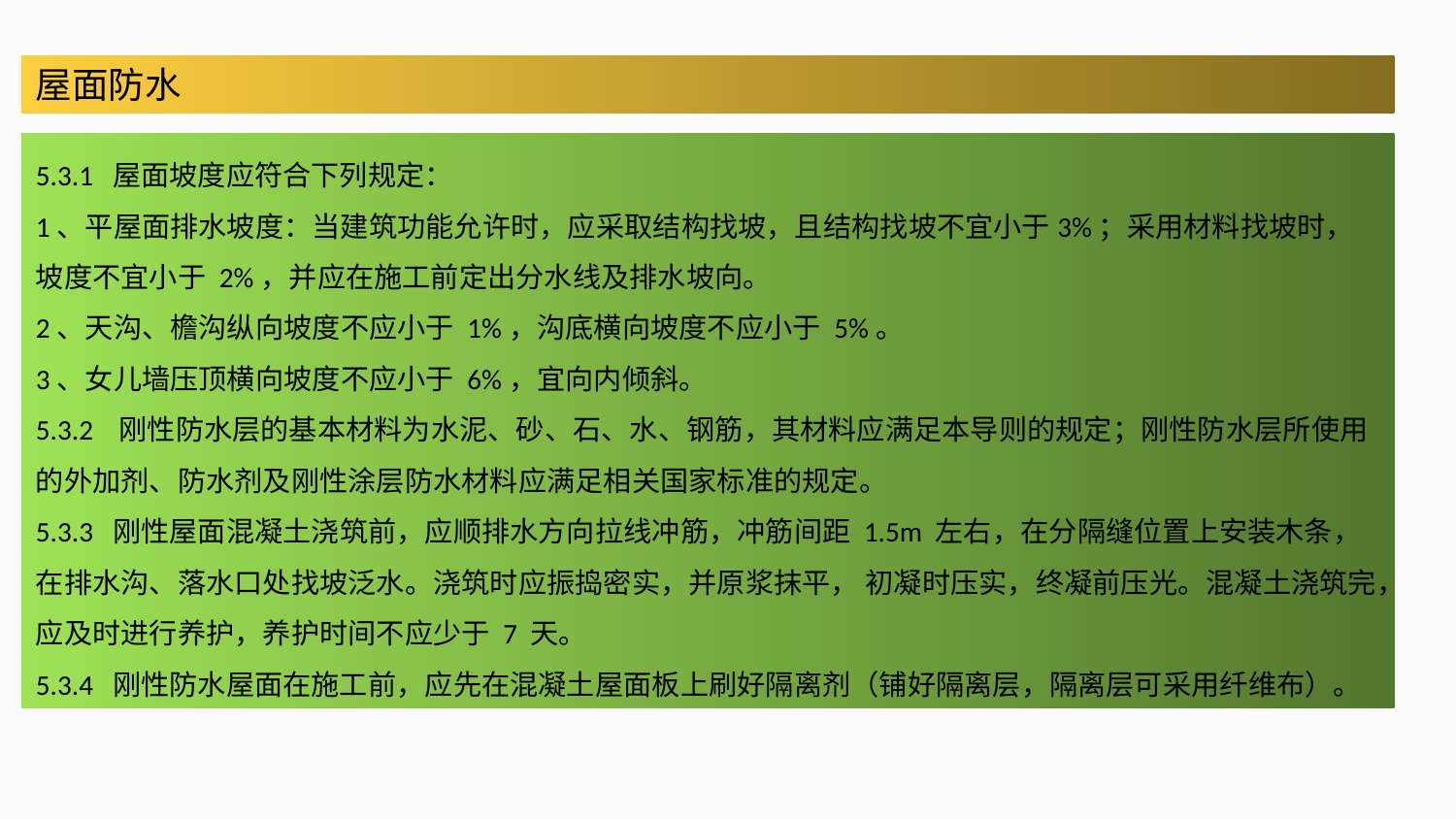

屋面防水
5.3.1  屋面坡度应符合下列规定：
1、平屋面排水坡度：当建筑功能允许时，应采取结构找坡，且结构找坡不宜小于3%；采用材料找坡时，坡度不宜小于 2%，并应在施工前定出分水线及排水坡向。
2、天沟、檐沟纵向坡度不应小于 1%，沟底横向坡度不应小于 5%。
3、女儿墙压顶横向坡度不应小于 6%，宜向内倾斜。
5.3.2   刚性防水层的基本材料为水泥、砂、石、水、钢筋，其材料应满足本导则的规定；刚性防水层所使用的外加剂、防水剂及刚性涂层防水材料应满足相关国家标准的规定。
5.3.3  刚性屋面混凝土浇筑前，应顺排水方向拉线冲筋，冲筋间距 1.5m 左右，在分隔缝位置上安装木条，在排水沟、落水口处找坡泛水。浇筑时应振捣密实，并原浆抹平， 初凝时压实，终凝前压光。混凝土浇筑完，应及时进行养护，养护时间不应少于 7 天。
5.3.4  刚性防水屋面在施工前，应先在混凝土屋面板上刷好隔离剂（铺好隔离层，隔离层可采用纤维布）。